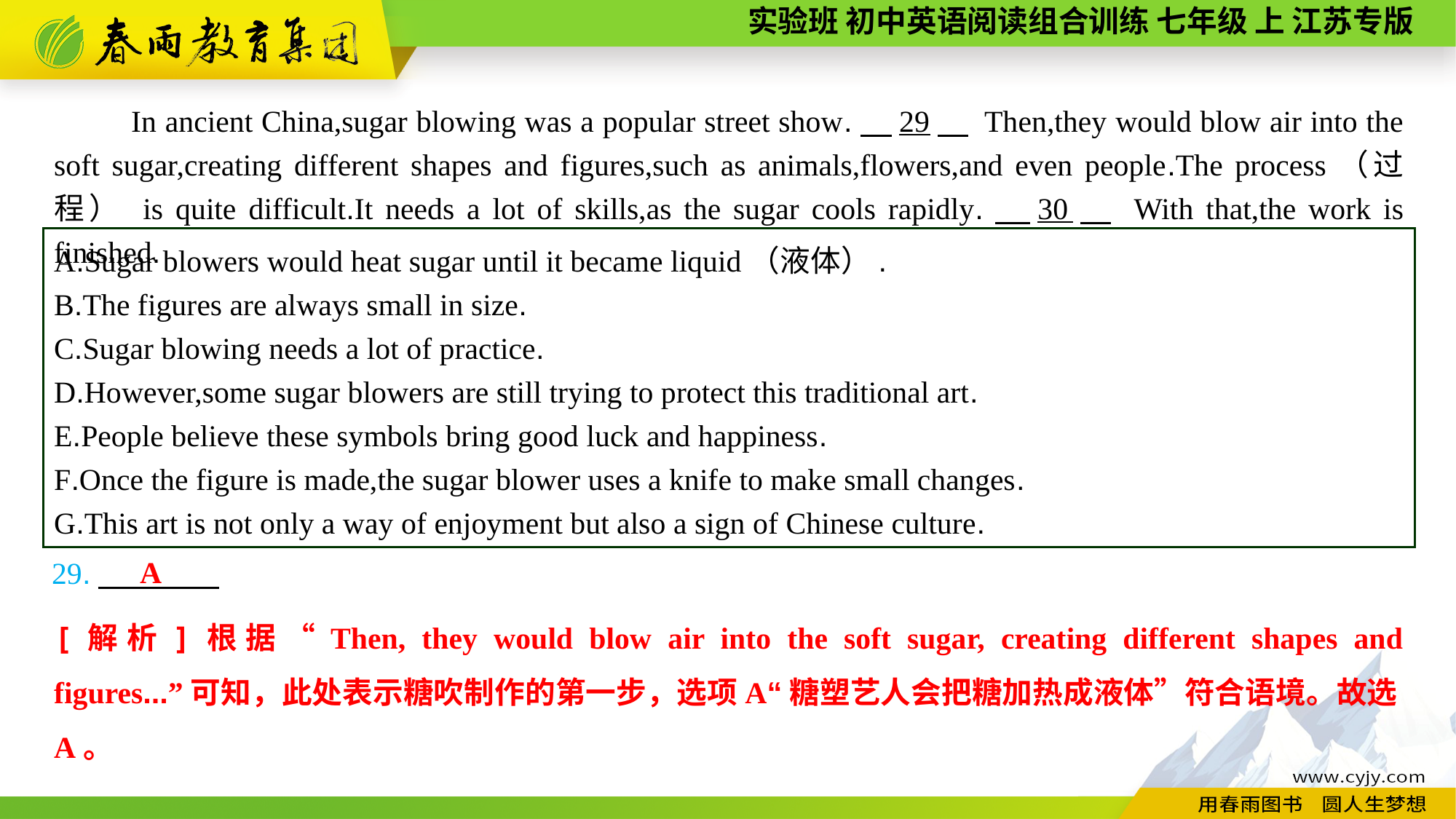

In ancient China,sugar blowing was a popular street show.　29　 Then,they would blow air into the soft sugar,creating different shapes and figures,such as animals,flowers,and even people.The process（过程） is quite difficult.It needs a lot of skills,as the sugar cools rapidly.　30　 With that,the work is finished.

A.Sugar blowers would heat sugar until it became liquid（液体）.
B.The figures are always small in size.
C.Sugar blowing needs a lot of practice.
D.However,some sugar blowers are still trying to protect this traditional art.
E.People believe these symbols bring good luck and happiness.
F.Once the figure is made,the sugar blower uses a knife to make small changes.
G.This art is not only a way of enjoyment but also a sign of Chinese culture.
A
29.
[解析]根据“Then, they would blow air into the soft sugar, creating different shapes and figures...”可知，此处表示糖吹制作的第一步，选项A“糖塑艺人会把糖加热成液体”符合语境。故选A。